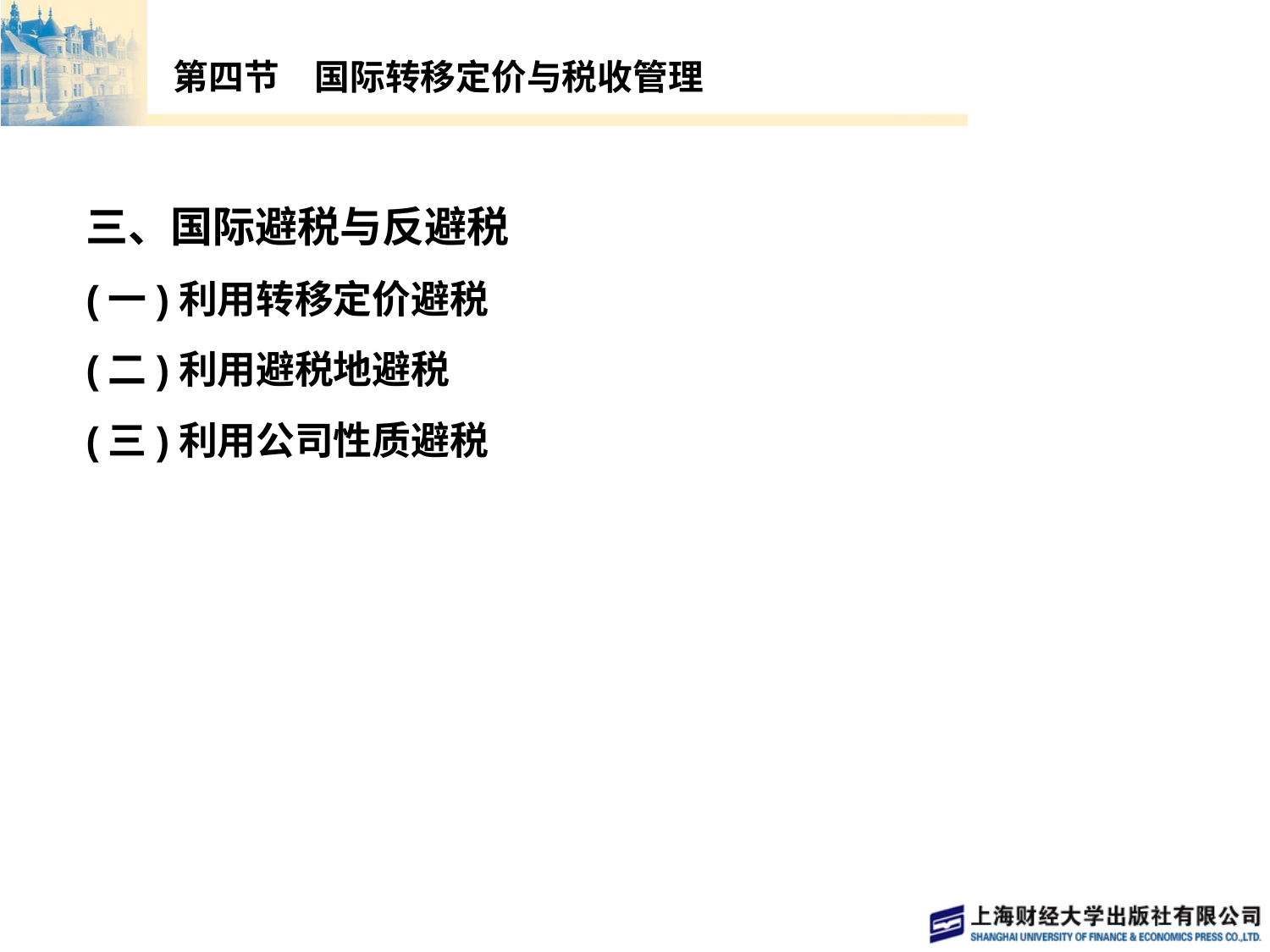

# 第四节　国际转移定价与税收管理
三、国际避税与反避税
(一)利用转移定价避税
(二)利用避税地避税
(三)利用公司性质避税